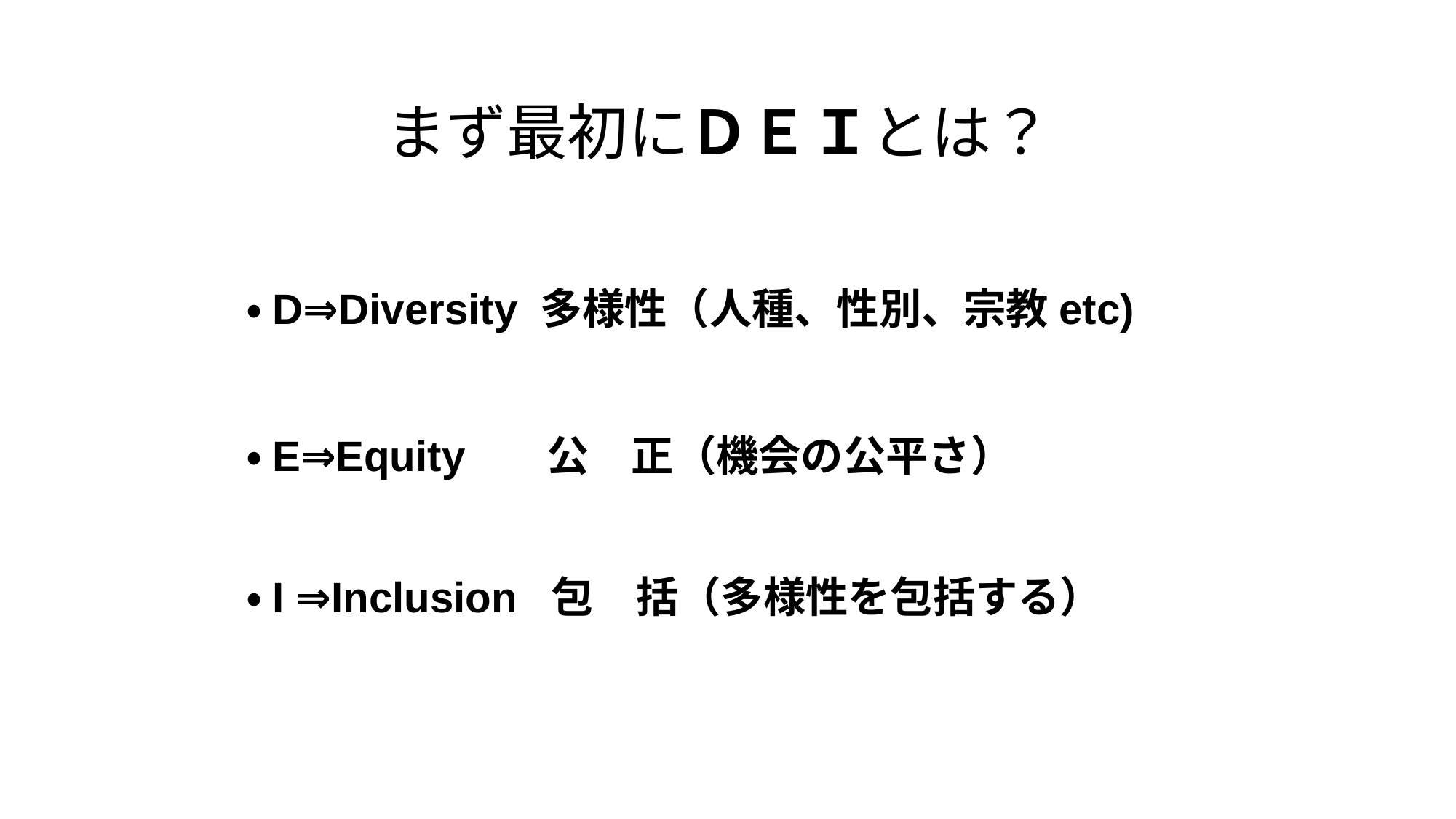

# まず最初にＤＥＩとは？
・D⇒Diversity 多様性（人種、性別、宗教etc)

・E⇒Equity      公　正（機会の公平さ）
・I ⇒Inclusion  包　括（多様性を包括する）